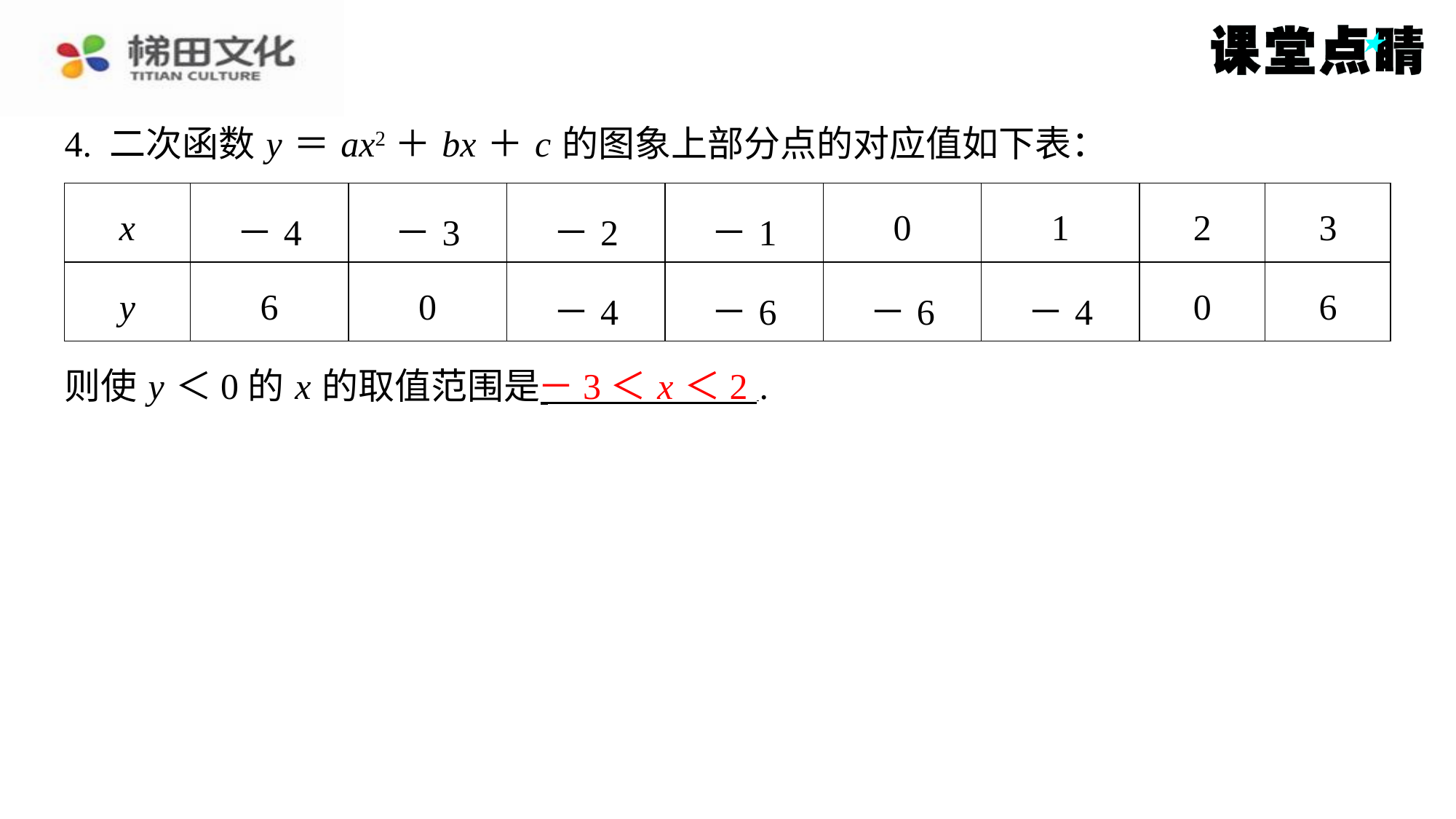

4. 二次函数 y ＝ ax2＋ bx ＋ c 的图象上部分点的对应值如下表：
| x | －4 | －3 | －2 | －1 | 0 | 1 | 2 | 3 |
| --- | --- | --- | --- | --- | --- | --- | --- | --- |
| y | 6 | 0 | －4 | －6 | －6 | －4 | 0 | 6 |
－3＜ x ＜2
则使 y ＜0的 x 的取值范围是                                 ⁠.